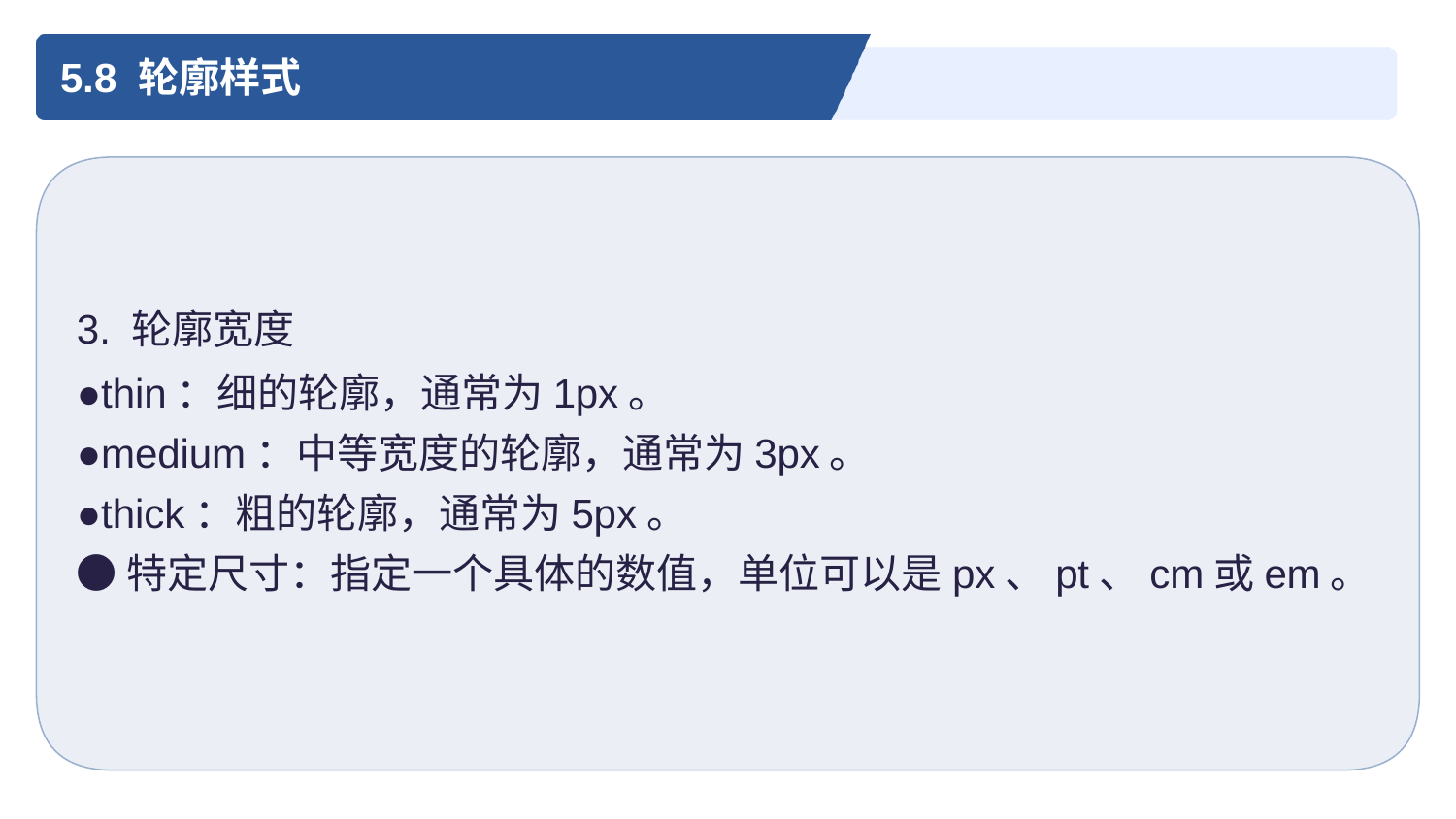

5.8 轮廓样式

3. 轮廓宽度
●thin：细的轮廓，通常为1px。
●medium：中等宽度的轮廓，通常为3px。
●thick：粗的轮廓，通常为5px。
●特定尺寸：指定一个具体的数值，单位可以是px、pt、cm或em。